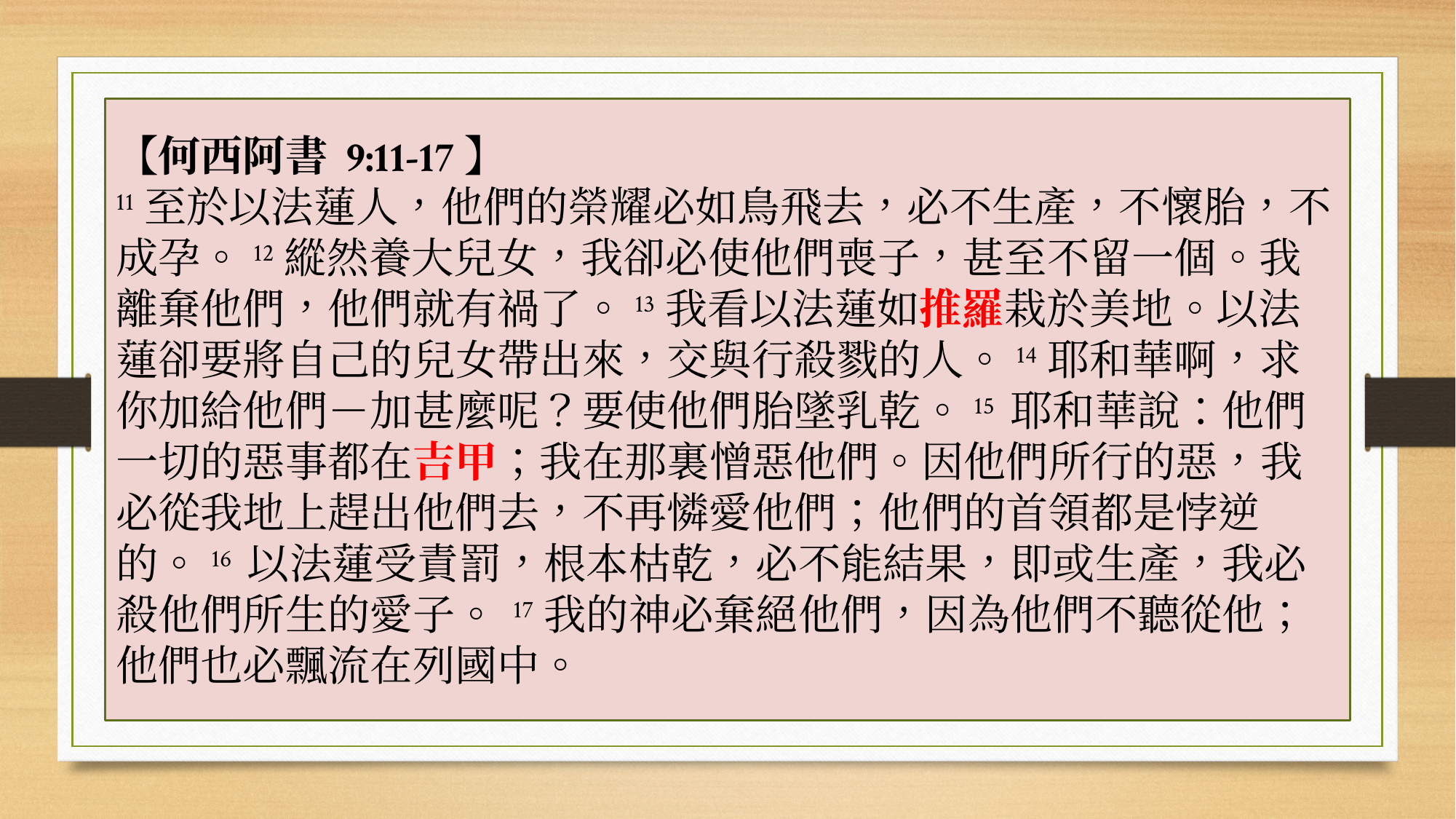

【何西阿書 9:11-17】
11至於以法蓮人，他們的榮耀必如鳥飛去，必不生產，不懷胎，不成孕。12縱然養大兒女，我卻必使他們喪子，甚至不留一個。我離棄他們，他們就有禍了。13我看以法蓮如推羅栽於美地。以法蓮卻要將自己的兒女帶出來，交與行殺戮的人。14耶和華啊，求你加給他們－加甚麼呢？要使他們胎墜乳乾。15 耶和華說：他們一切的惡事都在吉甲；我在那裏憎惡他們。因他們所行的惡，我必從我地上趕出他們去，不再憐愛他們；他們的首領都是悖逆的。16 以法蓮受責罰，根本枯乾，必不能結果，即或生產，我必殺他們所生的愛子。 17我的神必棄絕他們，因為他們不聽從他；他們也必飄流在列國中。
#